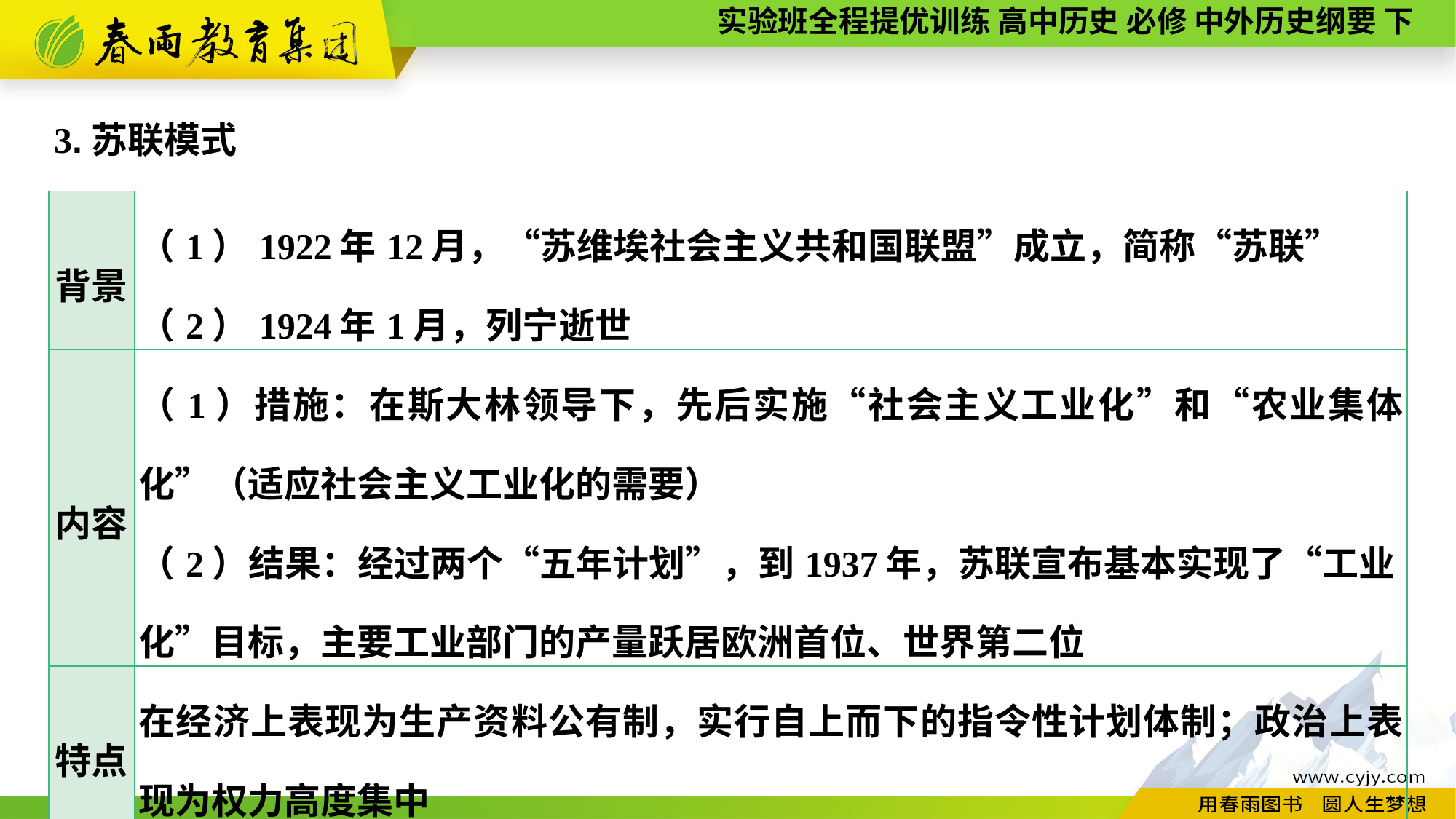

3.苏联模式
| 背景 | （1）1922年12月，“苏维埃社会主义共和国联盟”成立，简称“苏联” （2）1924年1月，列宁逝世 |
| --- | --- |
| 内容 | （1）措施：在斯大林领导下，先后实施“社会主义工业化”和“农业集体化”（适应社会主义工业化的需要） （2）结果：经过两个“五年计划”，到1937年，苏联宣布基本实现了“工业 化”目标，主要工业部门的产量跃居欧洲首位、世界第二位 |
| 特点 | 在经济上表现为生产资料公有制，实行自上而下的指令性计划体制；政治上表现为权力高度集中 |